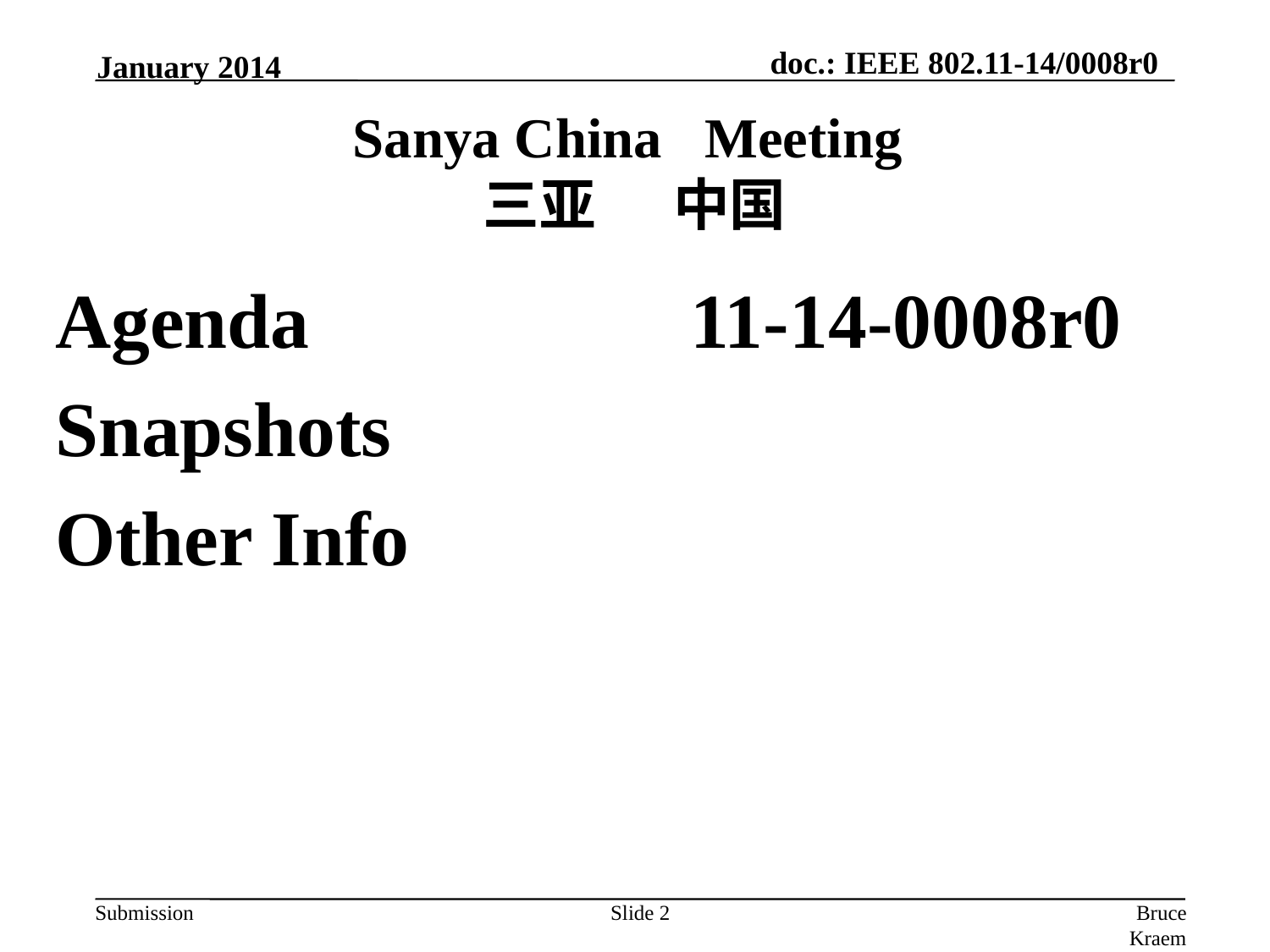

January 2014
# Sanya China   Meeting 三亚      中国
Agenda 			11-14-0008r0
Snapshots
Other Info
Slide 2
Bruce Kraemer, Marvell